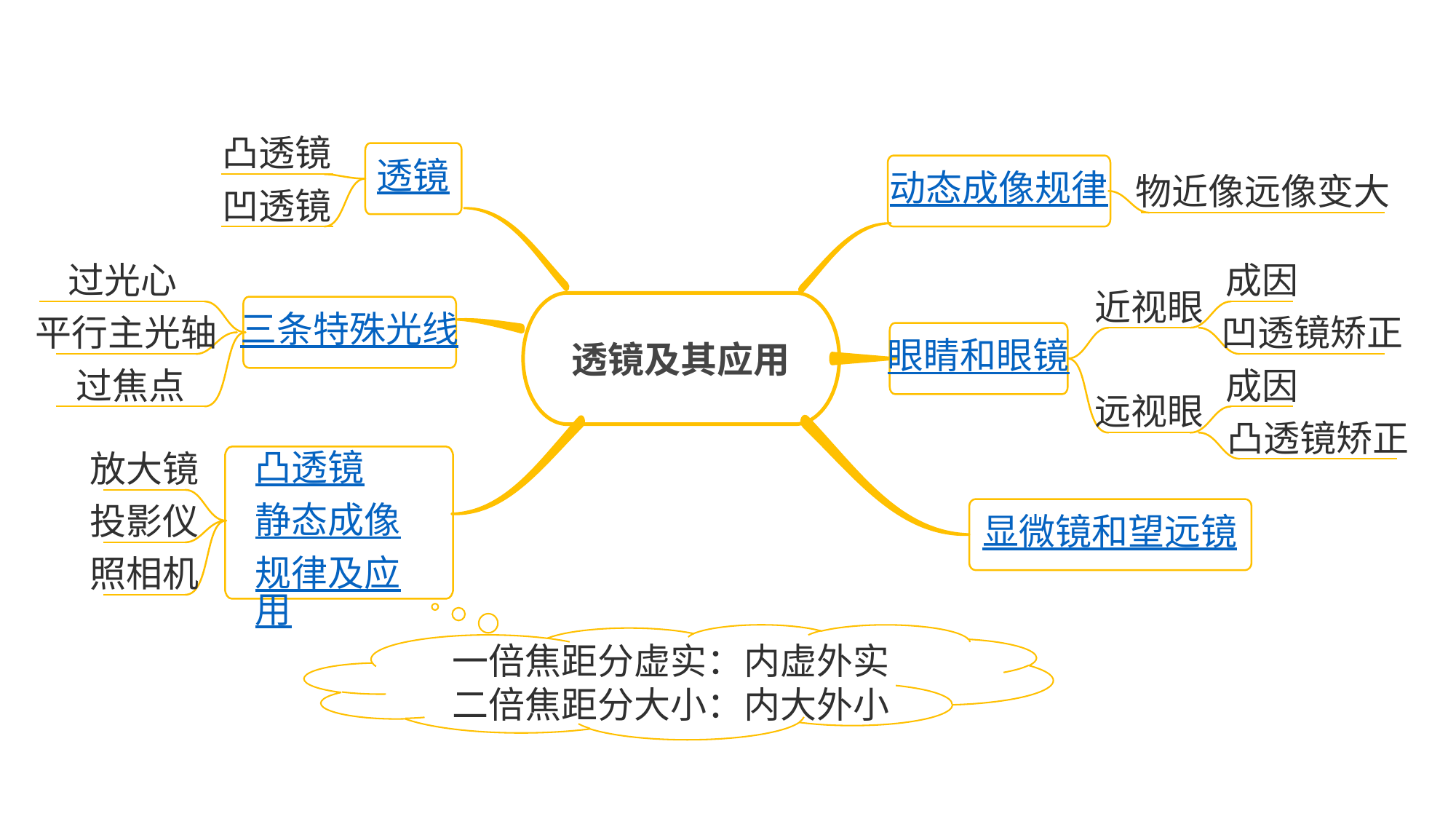

凸透镜

透镜

动态成像规律

物近像远像变大

凹透镜

过光心

成因

近视眼

透镜及其应用
三条特殊光线

平行主光轴

凹透镜矫正

眼睛和眼镜

过焦点

成因

远视眼

凸透镜矫正

凸透镜静态成像规律及应用
放大镜

显微镜和望远镜
投影仪

照相机

一倍焦距分虚实：内虚外实
二倍焦距分大小：内大外小